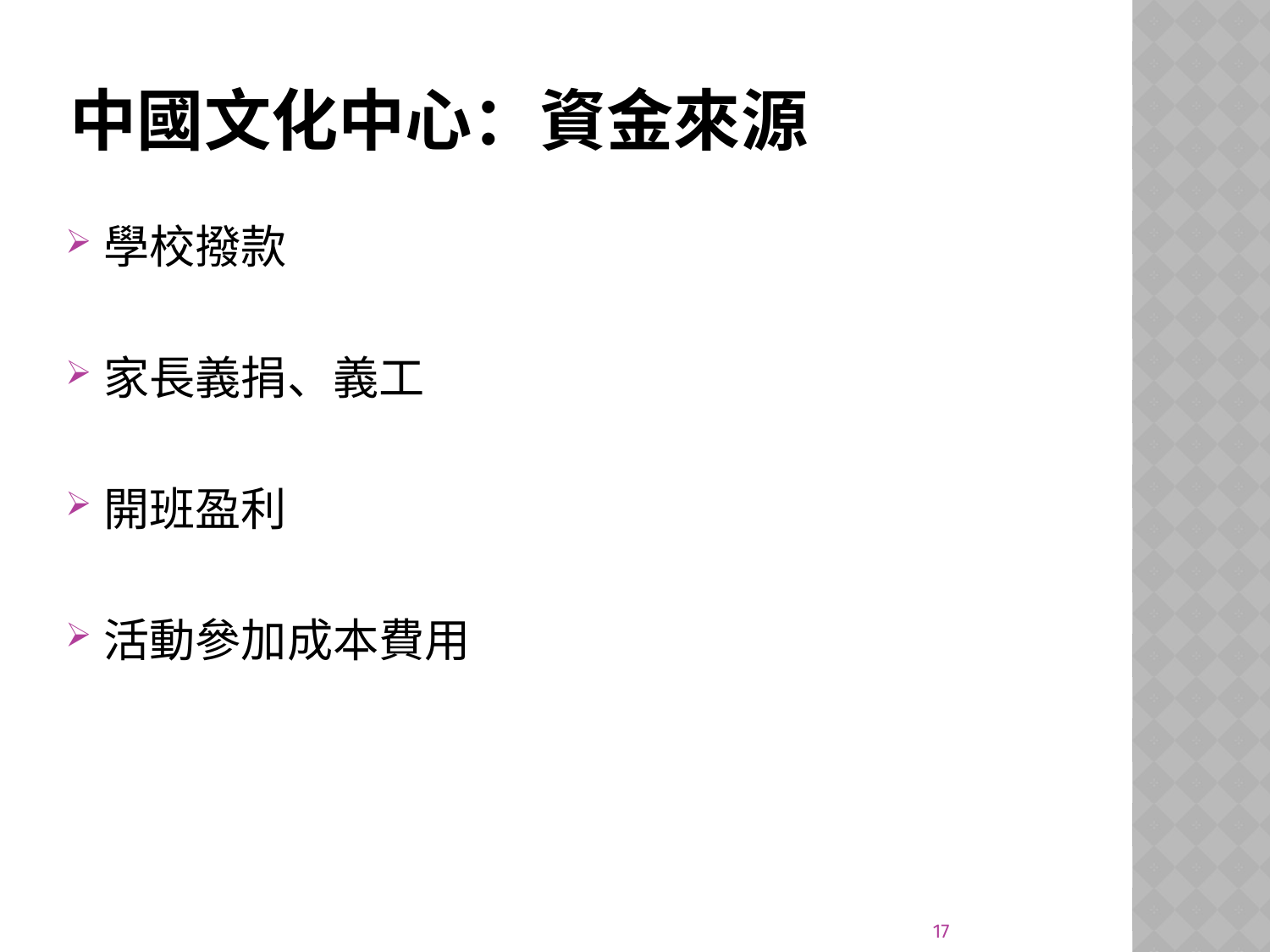

# 中國文化中心：資金來源
學校撥款

家長義捐、義工

開班盈利

活動參加成本費用

17